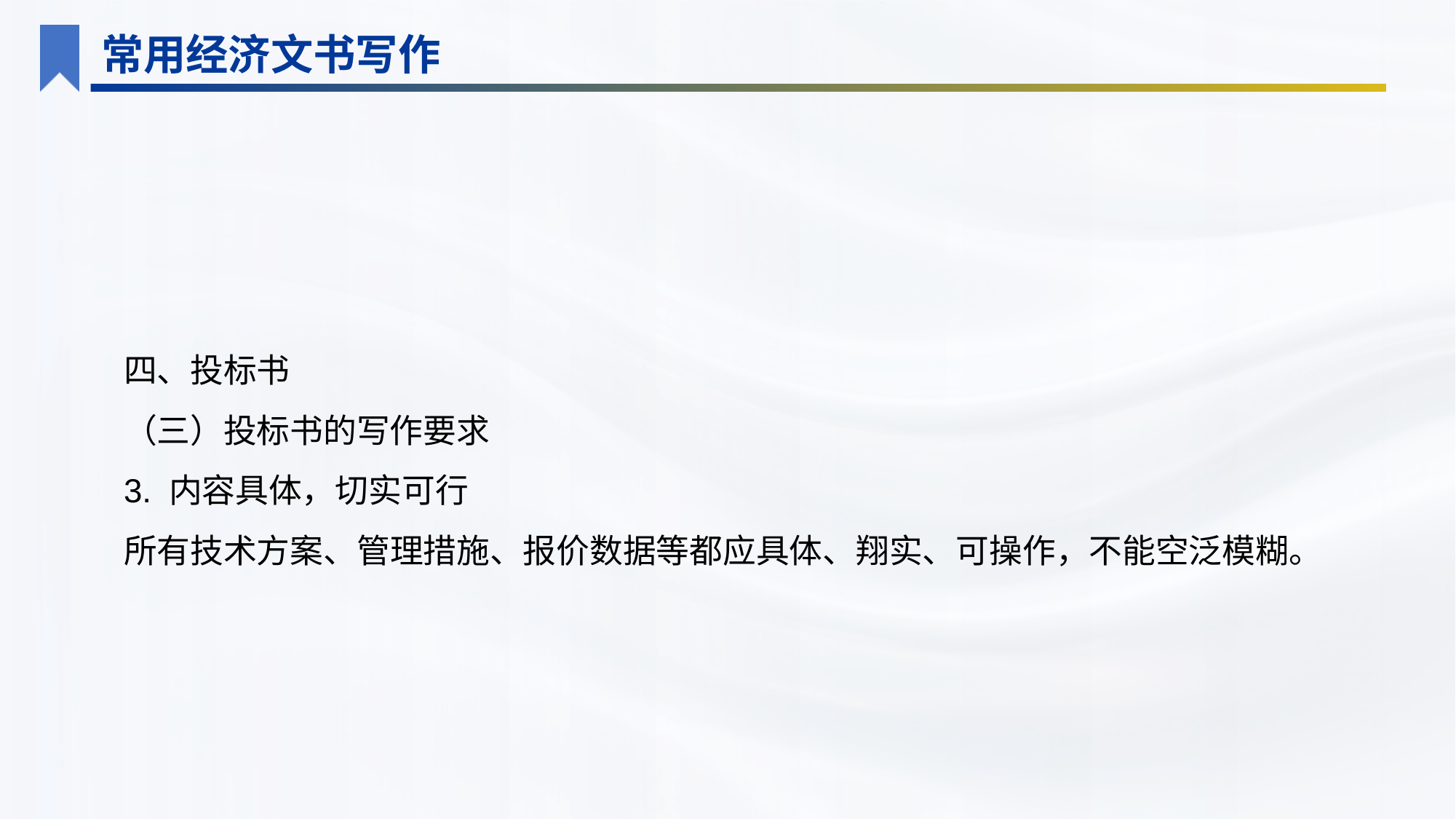

常用经济文书写作
四、投标书
（三）投标书的写作要求
3. 内容具体，切实可行
所有技术方案、管理措施、报价数据等都应具体、翔实、可操作，不能空泛模糊。